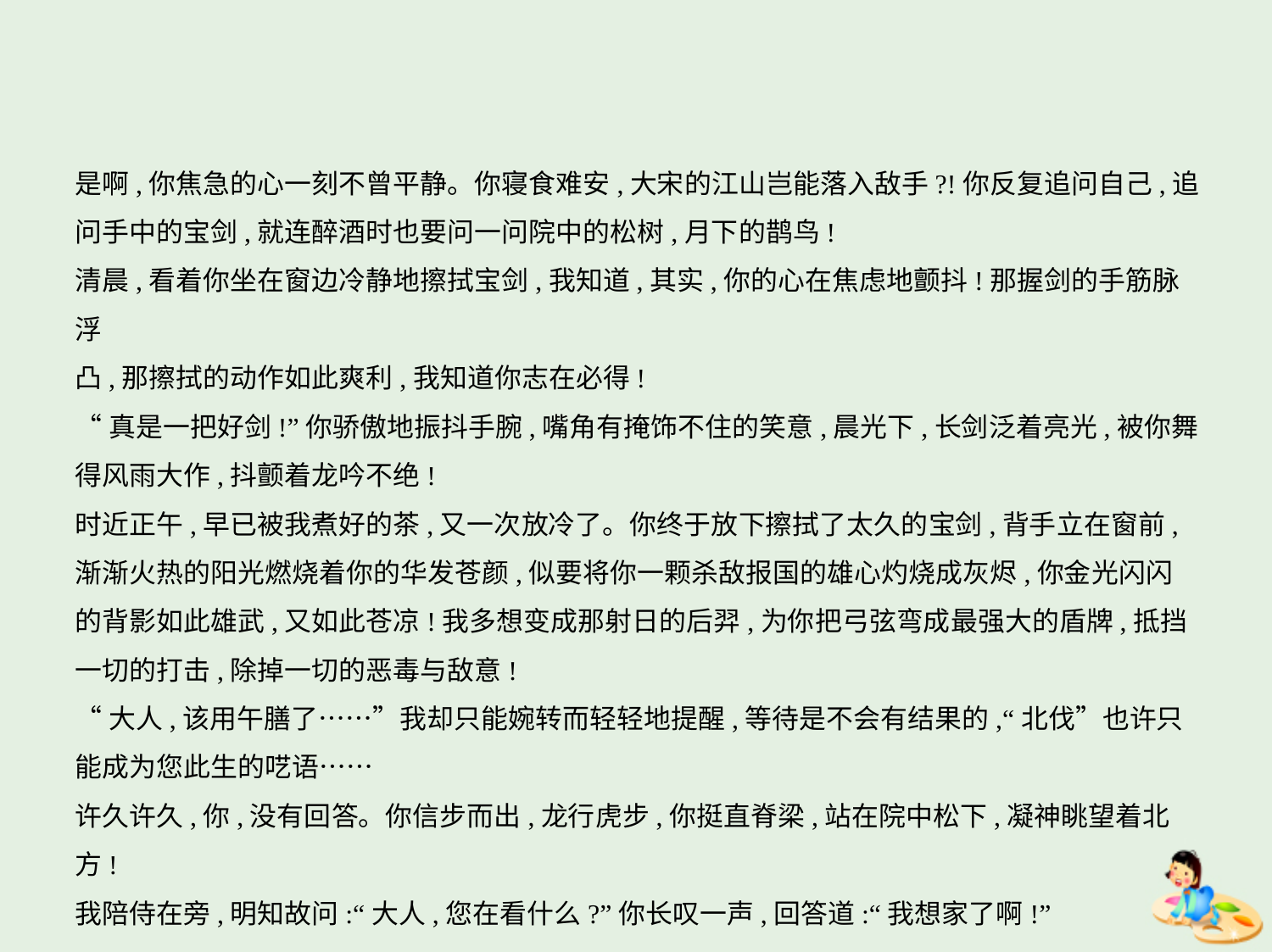

是啊,你焦急的心一刻不曾平静。你寝食难安,大宋的江山岂能落入敌手?!你反复追问自己,追
问手中的宝剑,就连醉酒时也要问一问院中的松树,月下的鹊鸟!
清晨,看着你坐在窗边冷静地擦拭宝剑,我知道,其实,你的心在焦虑地颤抖!那握剑的手筋脉浮
凸,那擦拭的动作如此爽利,我知道你志在必得!
“真是一把好剑!”你骄傲地振抖手腕,嘴角有掩饰不住的笑意,晨光下,长剑泛着亮光,被你舞
得风雨大作,抖颤着龙吟不绝!
时近正午,早已被我煮好的茶,又一次放冷了。你终于放下擦拭了太久的宝剑,背手立在窗前,
渐渐火热的阳光燃烧着你的华发苍颜,似要将你一颗杀敌报国的雄心灼烧成灰烬,你金光闪闪
的背影如此雄武,又如此苍凉!我多想变成那射日的后羿,为你把弓弦弯成最强大的盾牌,抵挡
一切的打击,除掉一切的恶毒与敌意!
“大人,该用午膳了……”我却只能婉转而轻轻地提醒,等待是不会有结果的,“北伐”也许只
能成为您此生的呓语……
许久许久,你,没有回答。你信步而出,龙行虎步,你挺直脊梁,站在院中松下,凝神眺望着北方!
我陪侍在旁,明知故问:“大人,您在看什么?”你长叹一声,回答道:“我想家了啊!”